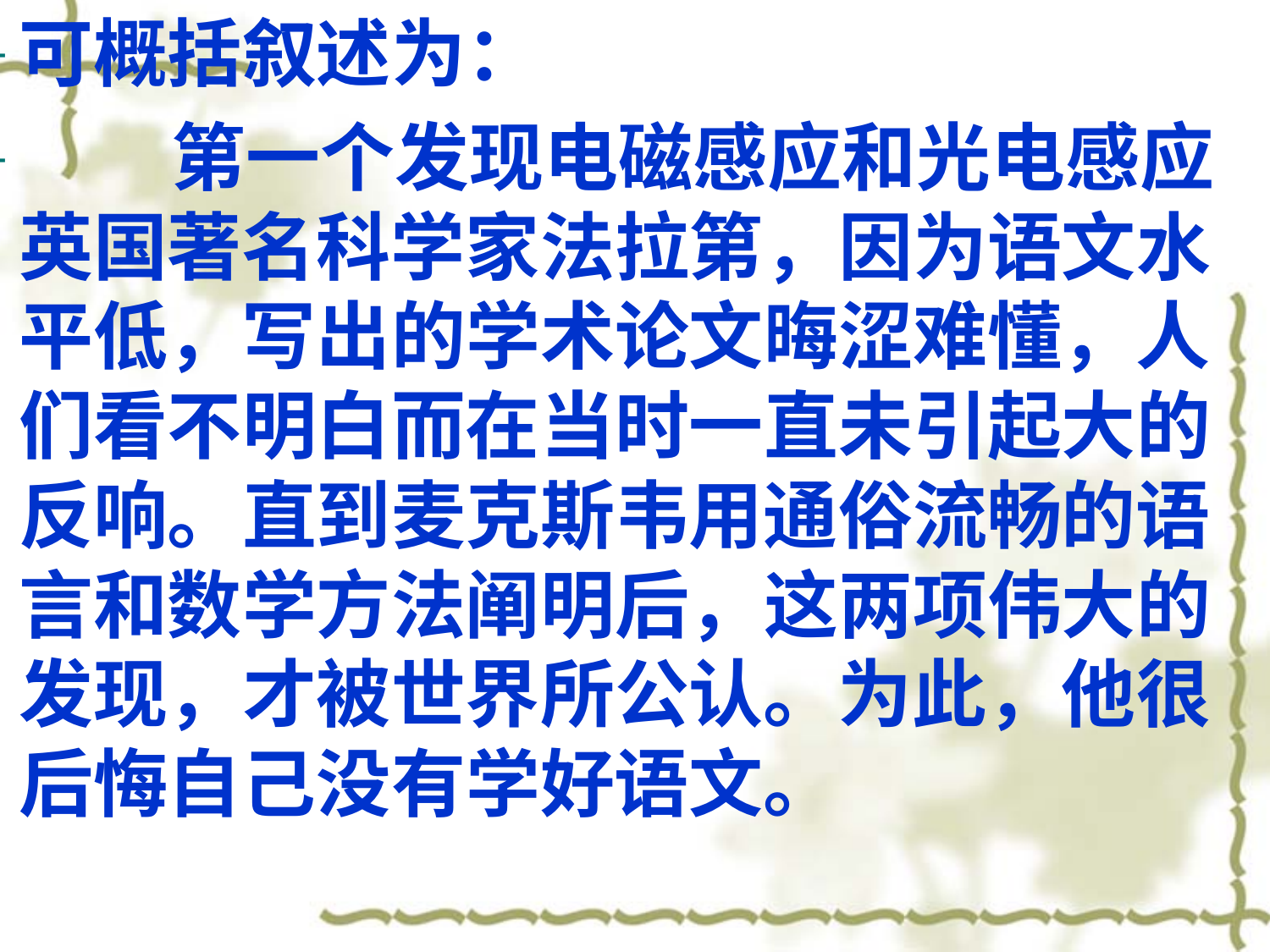

可概括叙述为：
        第一个发现电磁感应和光电感应英国著名科学家法拉第，因为语文水平低，写出的学术论文晦涩难懂，人们看不明白而在当时一直未引起大的反响。直到麦克斯韦用通俗流畅的语言和数学方法阐明后，这两项伟大的发现，才被世界所公认。为此，他很后悔自己没有学好语文。